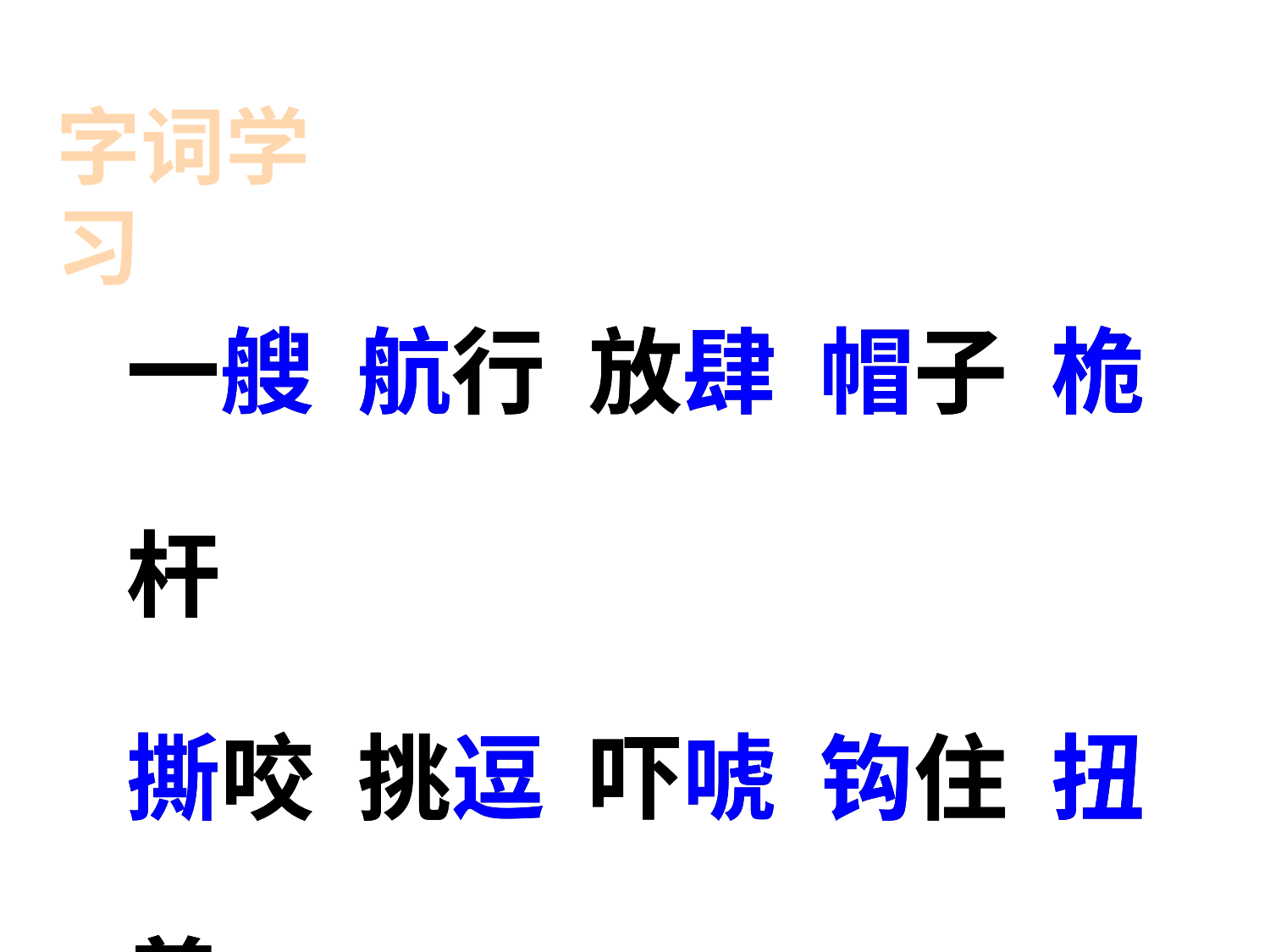

字词学习
一艘  航行  放肆  帽子  桅杆
撕咬  挑逗  吓唬  钩住  扭着
龇牙咧嘴    船舱  海鸥  瞄准
一艘  航行  放肆  帽子  桅杆
撕咬  挑逗  吓唬  钩住  扭着
龇牙咧嘴    船舱  海鸥  瞄准